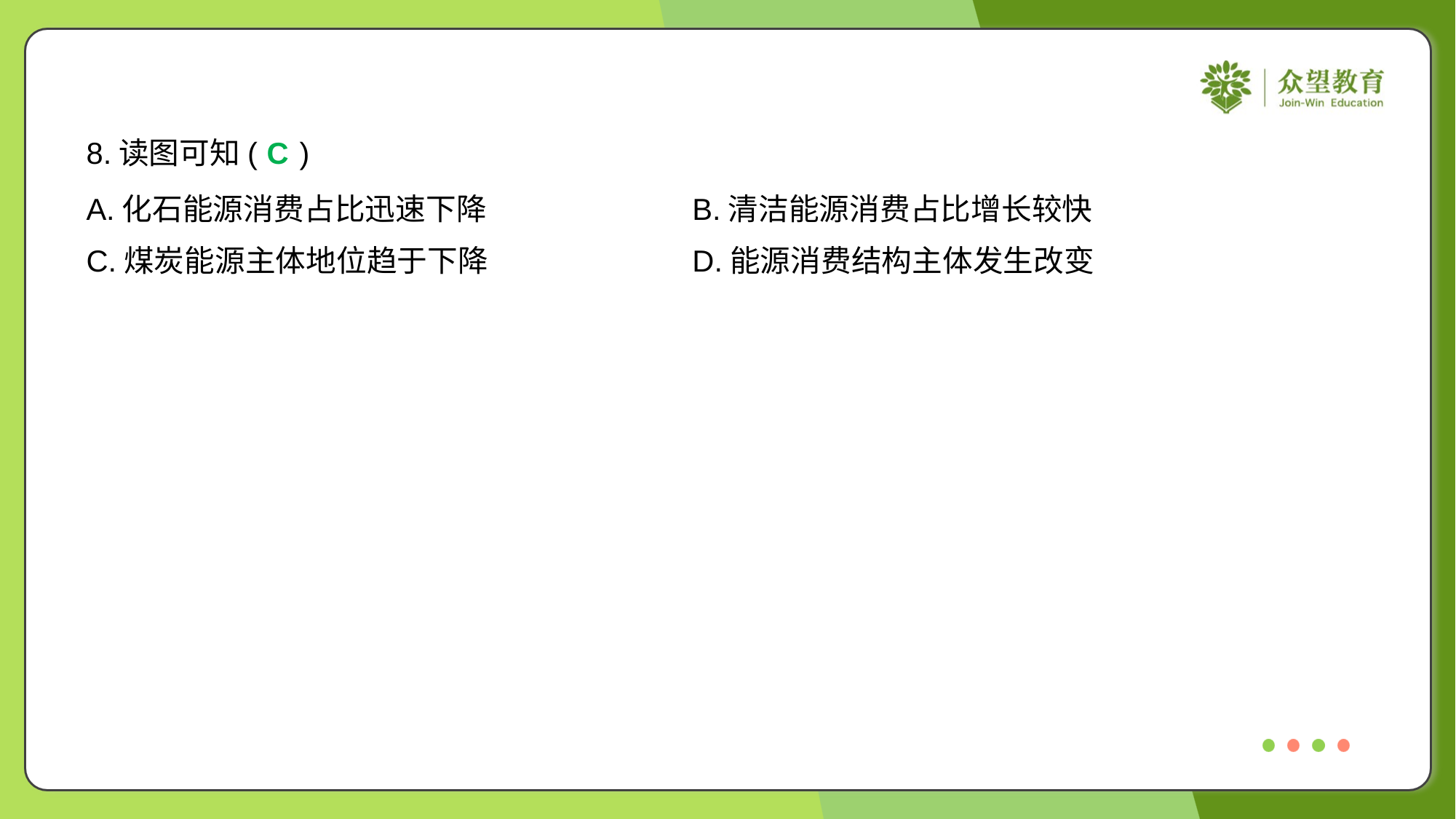

8.读图可知(     )
C
A.化石能源消费占比迅速下降	B.清洁能源消费占比增长较快
C.煤炭能源主体地位趋于下降	D.能源消费结构主体发生改变